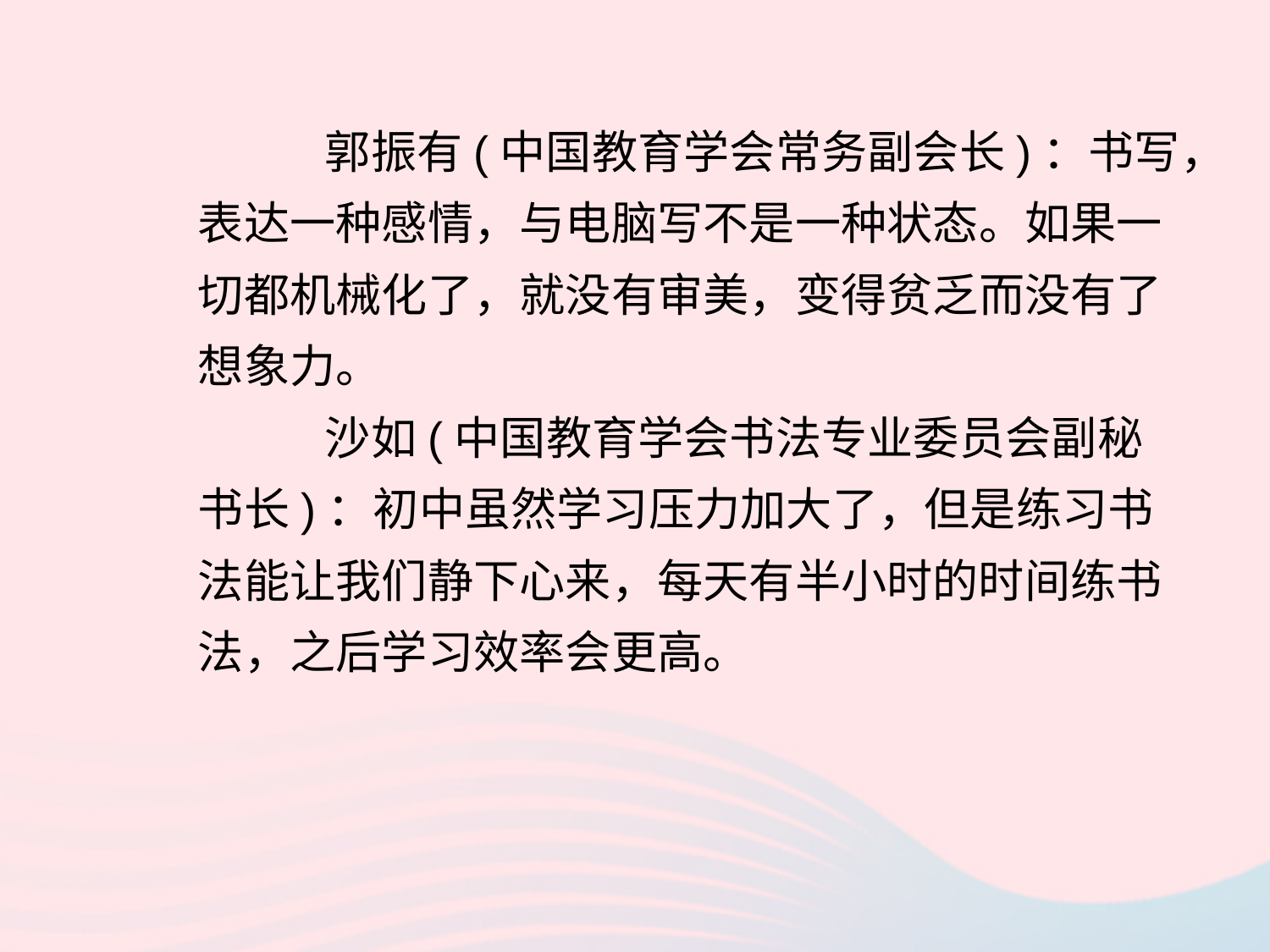

郭振有(中国教育学会常务副会长)：书写，表达一种感情，与电脑写不是一种状态。如果一切都机械化了，就没有审美，变得贫乏而没有了想象力。
 	沙如(中国教育学会书法专业委员会副秘书长)：初中虽然学习压力加大了，但是练习书法能让我们静下心来，每天有半小时的时间练书法，之后学习效率会更高。